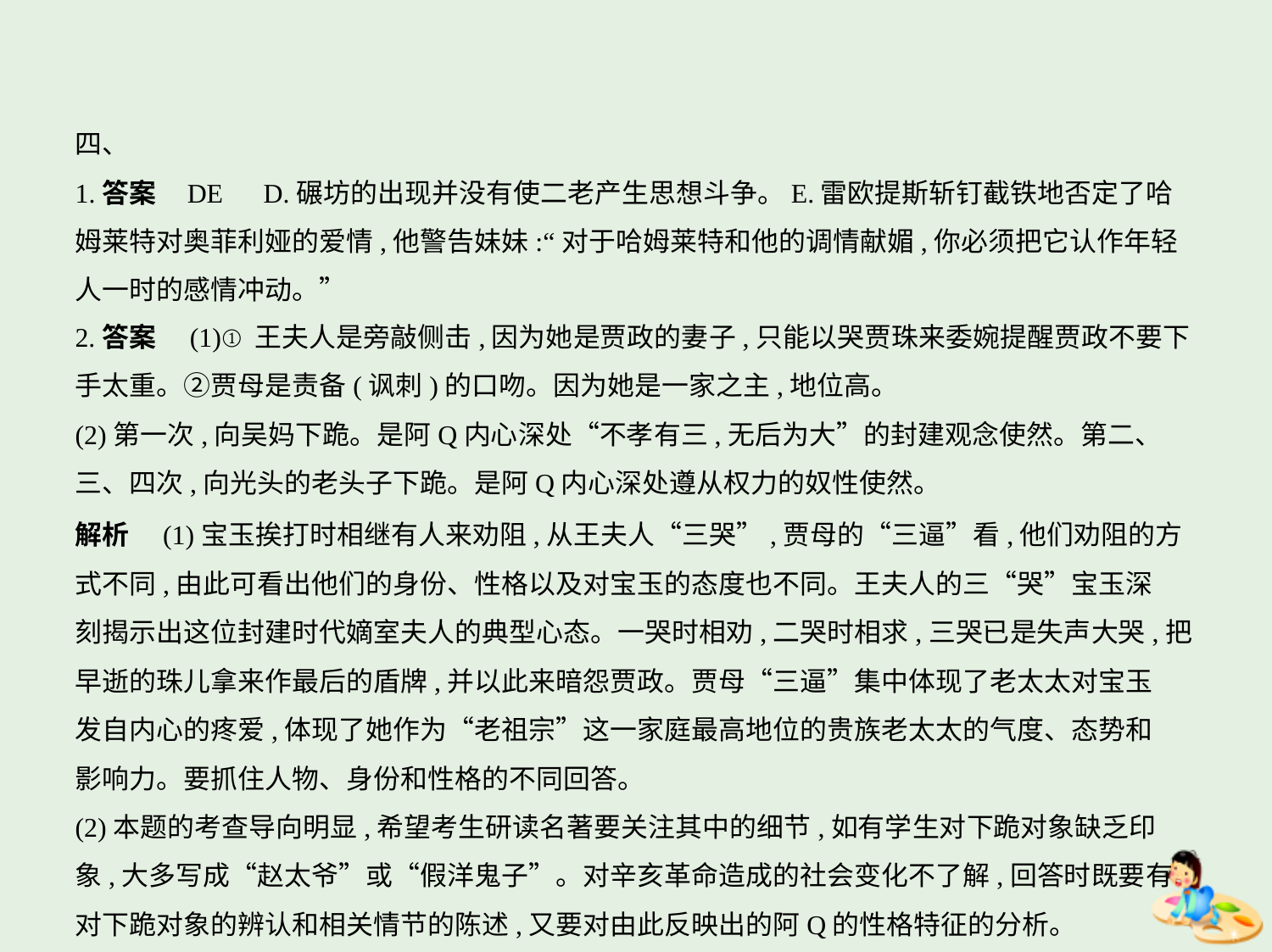

四、
1.答案    DE　D.碾坊的出现并没有使二老产生思想斗争。E.雷欧提斯斩钉截铁地否定了哈
姆莱特对奥菲利娅的爱情,他警告妹妹:“对于哈姆莱特和他的调情献媚,你必须把它认作年轻
人一时的感情冲动。”
2.答案　(1)①王夫人是旁敲侧击,因为她是贾政的妻子,只能以哭贾珠来委婉提醒贾政不要下
手太重。②贾母是责备(讽刺)的口吻。因为她是一家之主,地位高。
(2)第一次,向吴妈下跪。是阿Q内心深处“不孝有三,无后为大”的封建观念使然。第二、
三、四次,向光头的老头子下跪。是阿Q内心深处遵从权力的奴性使然。
解析　(1)宝玉挨打时相继有人来劝阻,从王夫人“三哭”,贾母的“三逼”看,他们劝阻的方
式不同,由此可看出他们的身份、性格以及对宝玉的态度也不同。王夫人的三“哭”宝玉深
刻揭示出这位封建时代嫡室夫人的典型心态。一哭时相劝,二哭时相求,三哭已是失声大哭,把
早逝的珠儿拿来作最后的盾牌,并以此来暗怨贾政。贾母“三逼”集中体现了老太太对宝玉
发自内心的疼爱,体现了她作为“老祖宗”这一家庭最高地位的贵族老太太的气度、态势和
影响力。要抓住人物、身份和性格的不同回答。
(2)本题的考查导向明显,希望考生研读名著要关注其中的细节,如有学生对下跪对象缺乏印
象,大多写成“赵太爷”或“假洋鬼子”。对辛亥革命造成的社会变化不了解,回答时既要有
对下跪对象的辨认和相关情节的陈述,又要对由此反映出的阿Q的性格特征的分析。